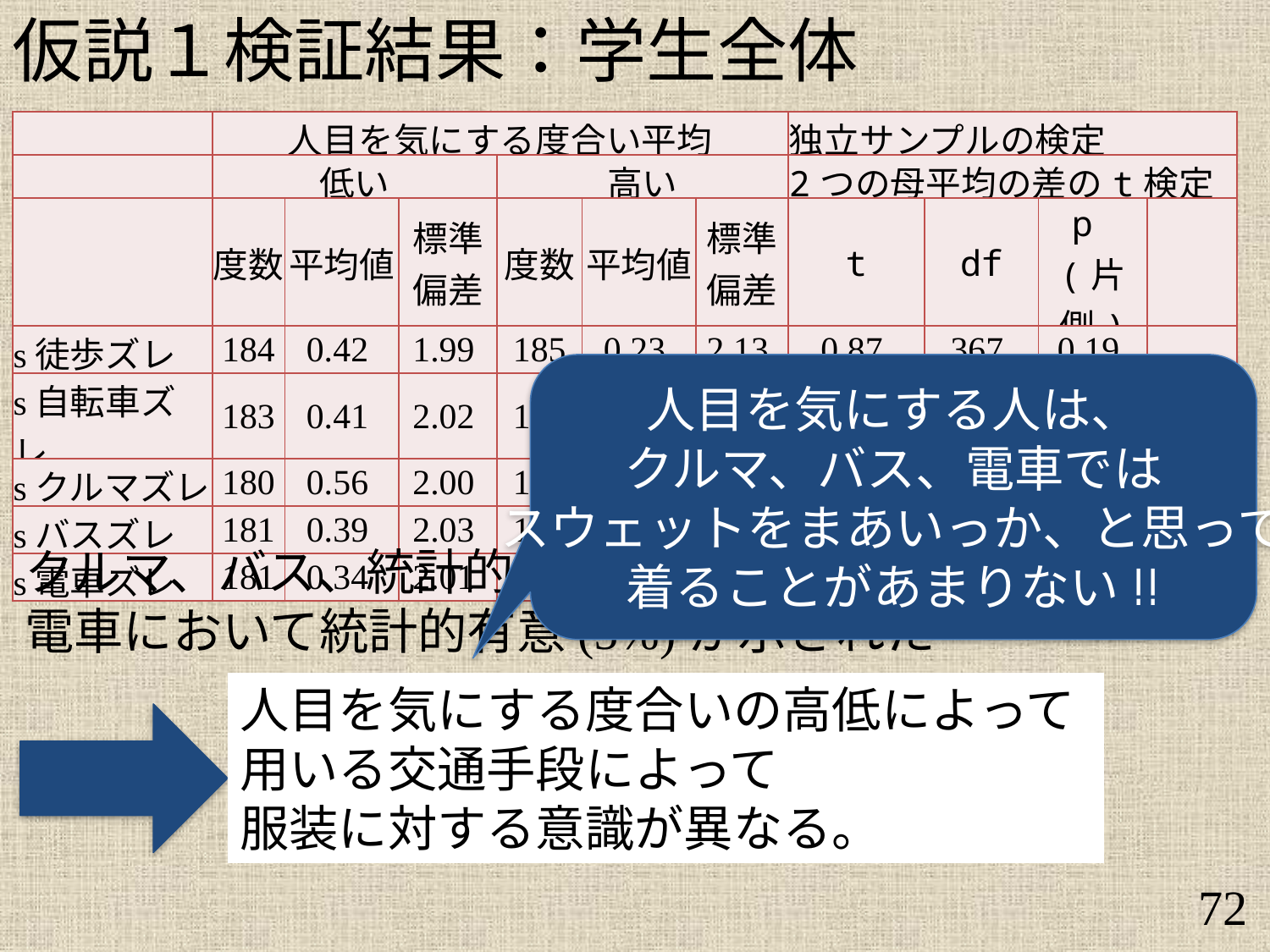

仮説１検証結果：学生全体
|  | 人目を気にする度合い平均 |  |  |  |  |  | 独立サンプルの検定 |  |  |  |
| --- | --- | --- | --- | --- | --- | --- | --- | --- | --- | --- |
|  | 低い |  |  | 高い |  |  | 2つの母平均の差のt検定 |  |  |  |
|  | 度数 | 平均値 | 標準 偏差 | 度数 | 平均値 | 標準 偏差 | t | df | p (片側) |  |
| s徒歩ズレ | 184 | 0.42 | 1.99 | 185 | 0.23 | 2.13 | 0.87 | 367 | 0.19 |  |
| s自転車ズレ | 183 | 0.41 | 2.02 | 184 | 0.26 | 2.01 | 0.73 | 365 | 0.23 |  |
| sクルマズレ | 180 | 0.56 | 2.00 | 181 | 0.27 | 2.09 | 1.35 | 359 | 0.09 | \* |
| sバスズレ | 181 | 0.39 | 2.03 | 181 | 0.06 | 1.88 | 1.61 | 360 | 0.05 | \* |
| s電車ズレ | 181 | 0.34 | 2.01 | 185 | -0.05 | 1.94 | 1.89 | 364 | 0.03 | \*\* |
人目を気にする人は、
クルマ、バス、電車では
スウェットをまあいっか、と思って
着ることがあまりない!!
クルマ、バス、統計的有意傾向、
電車において統計的有意(5%)が示された
人目を気にする度合いの高低によって
用いる交通手段によって
服装に対する意識が異なる。

72